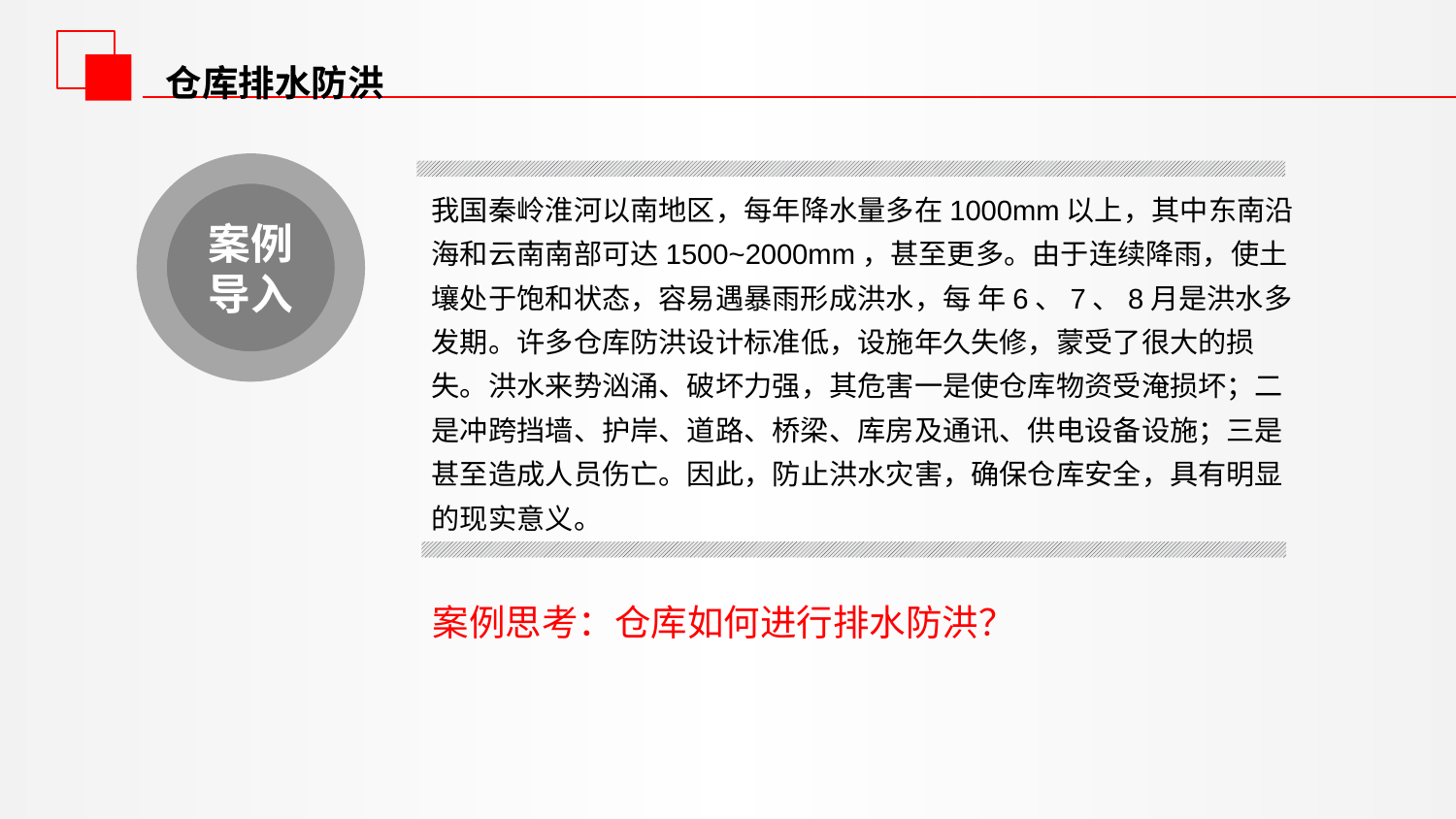

仓库排水防洪

我国秦岭淮河以南地区，每年降水量多在1000mm以上，其中东南沿海和云南南部可达1500~2000mm，甚至更多。由于连续降雨，使土壤处于饱和状态，容易遇暴雨形成洪水，每 年6、7、8月是洪水多发期。许多仓库防洪设计标准低，设施年久失修，蒙受了很大的损失。洪水来势汹涌、破坏力强，其危害一是使仓库物资受淹损坏；二是冲跨挡墙、护岸、道路、桥梁、库房及通讯、供电设备设施；三是甚至造成人员伤亡。因此，防止洪水灾害，确保仓库安全，具有明显的现实意义。

案例导入
案例思考：仓库如何进行排水防洪？